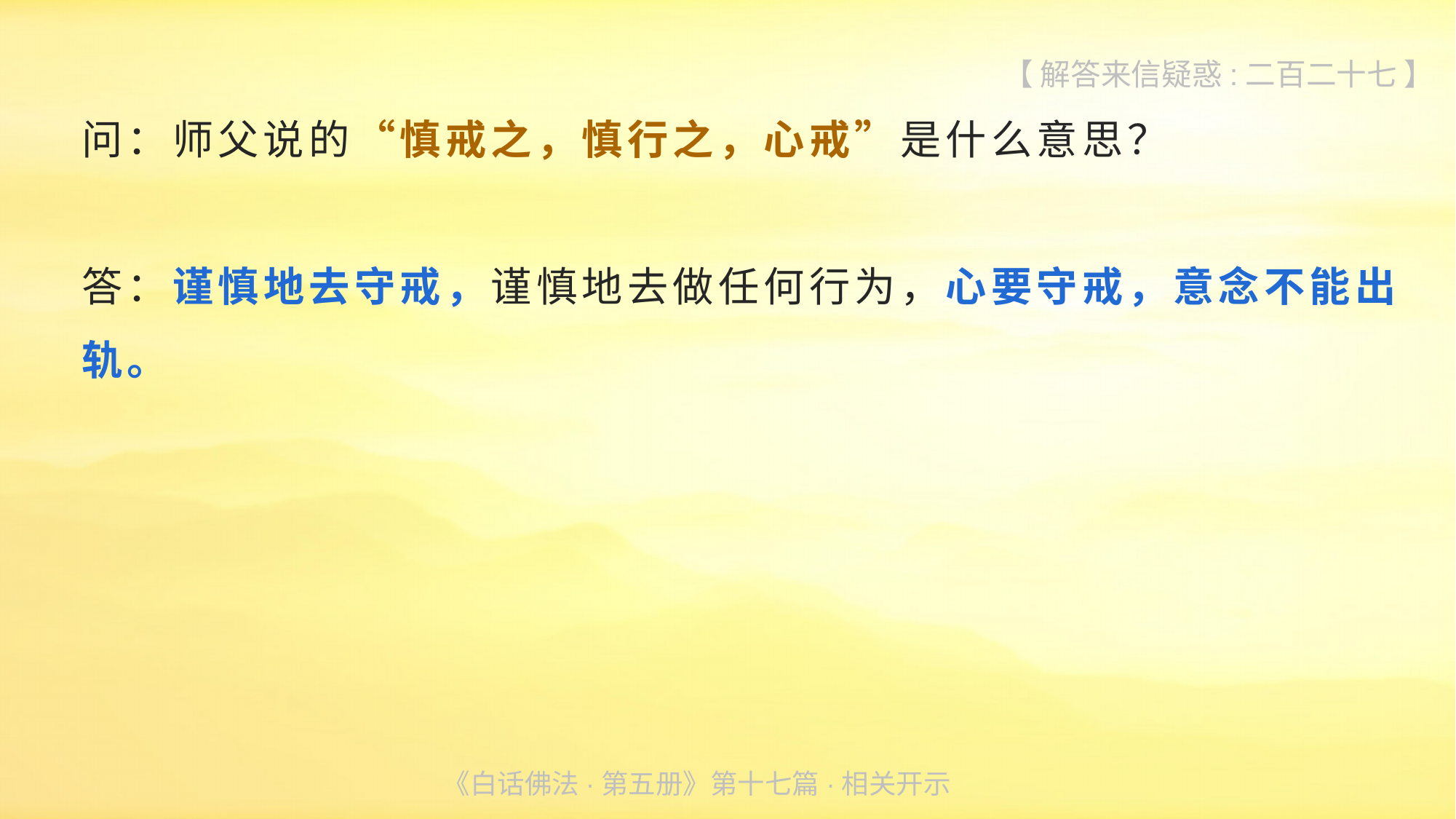

【 解答来信疑惑:二百二十七 】
问：师父说的“慎戒之，慎行之，心戒”是什么意思？

答：谨慎地去守戒，谨慎地去做任何行为，心要守戒，意念不能出轨。

《白话佛法·第五册》第十七篇·相关开示